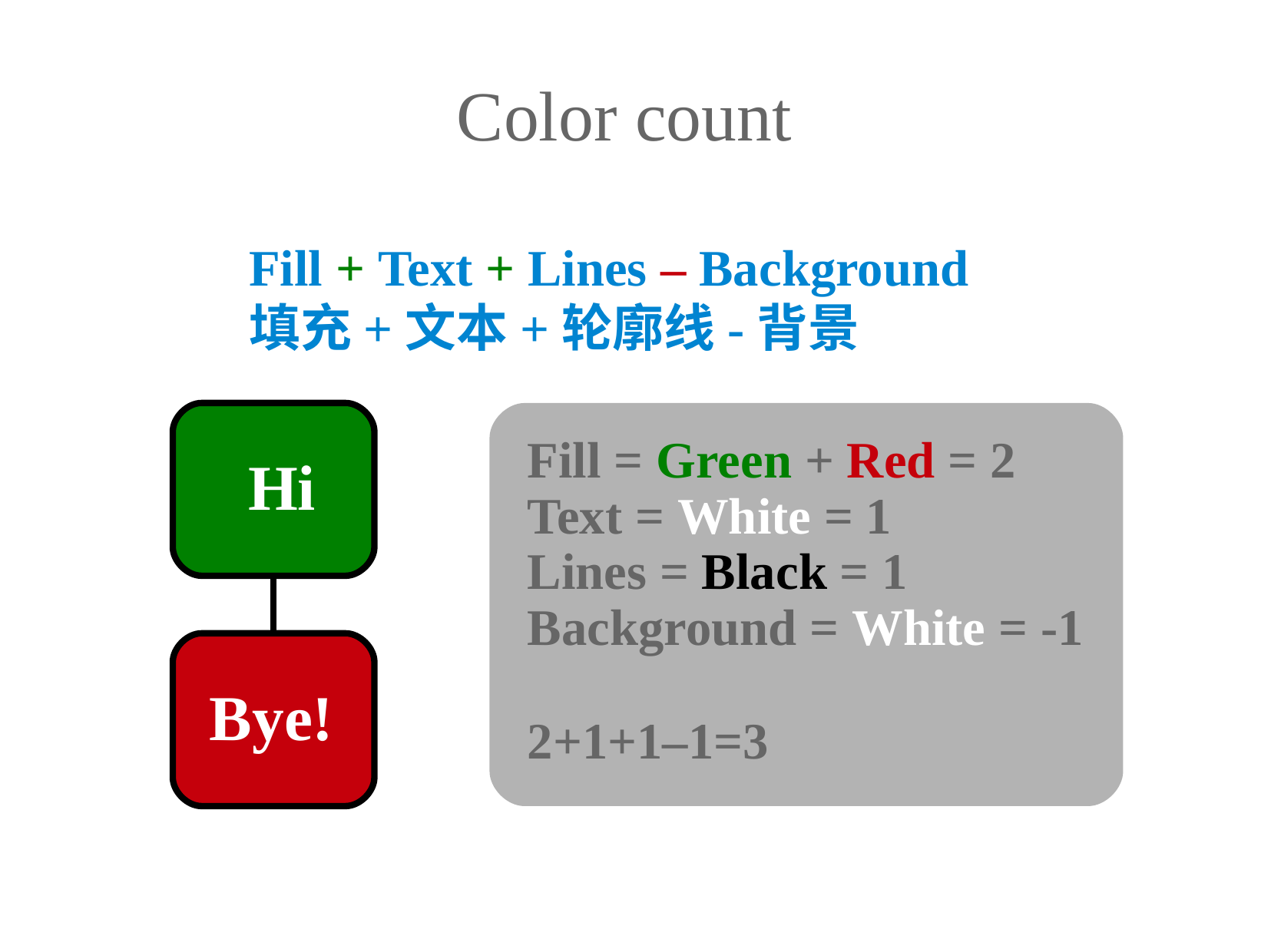

Color count

Fill + Text + Lines – Background
填充+文本+轮廓线-背景

Fill = Green + Red = 2
Text = White = 1
Lines = Black = 1
Background = White = -1

2+1+1–1=3
	Hi

Bye!